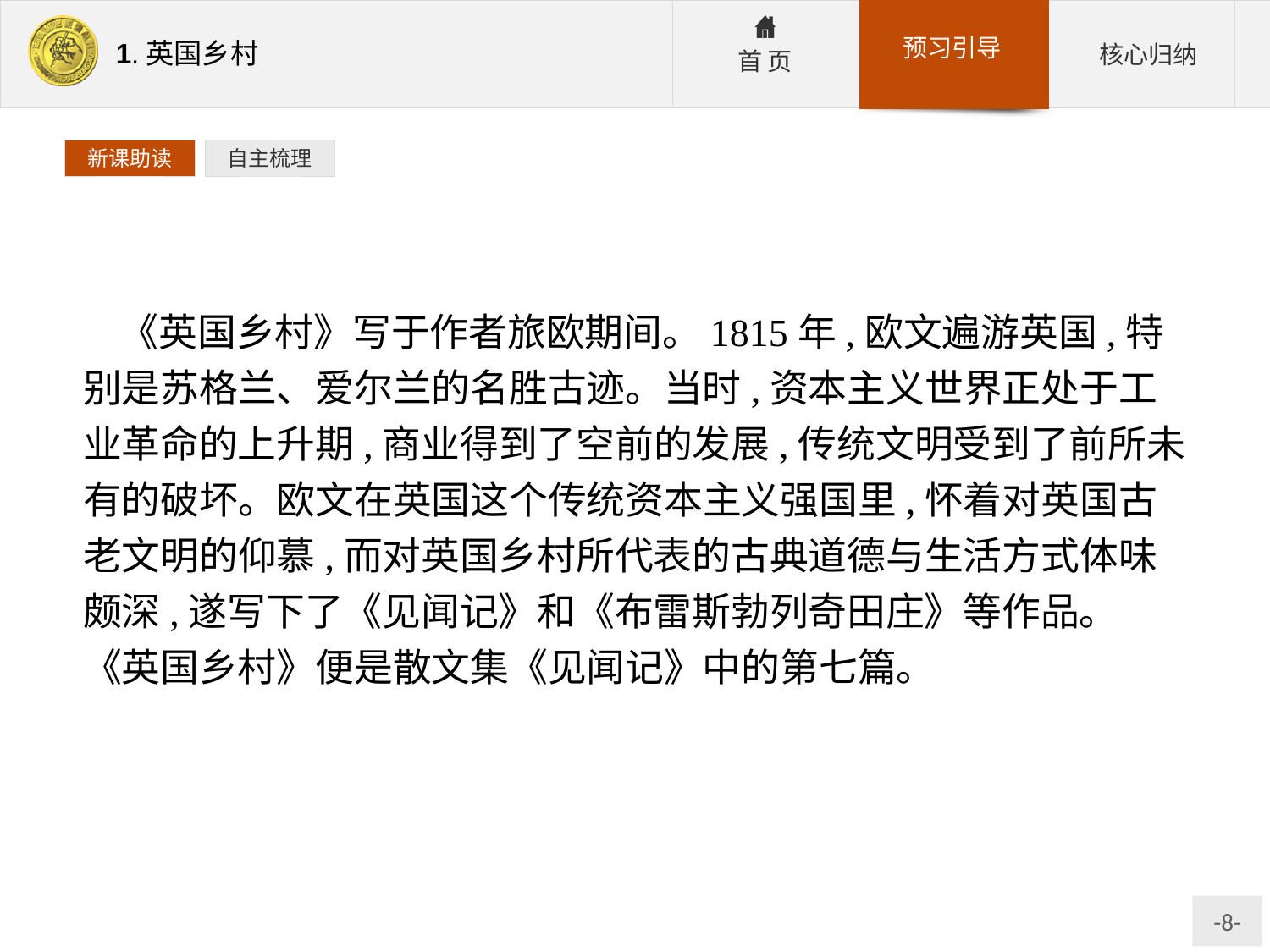

新课助读
自主梳理
《英国乡村》写于作者旅欧期间。1815年,欧文遍游英国,特别是苏格兰、爱尔兰的名胜古迹。当时,资本主义世界正处于工业革命的上升期,商业得到了空前的发展,传统文明受到了前所未有的破坏。欧文在英国这个传统资本主义强国里,怀着对英国古老文明的仰慕,而对英国乡村所代表的古典道德与生活方式体味颇深,遂写下了《见闻记》和《布雷斯勃列奇田庄》等作品。《英国乡村》便是散文集《见闻记》中的第七篇。